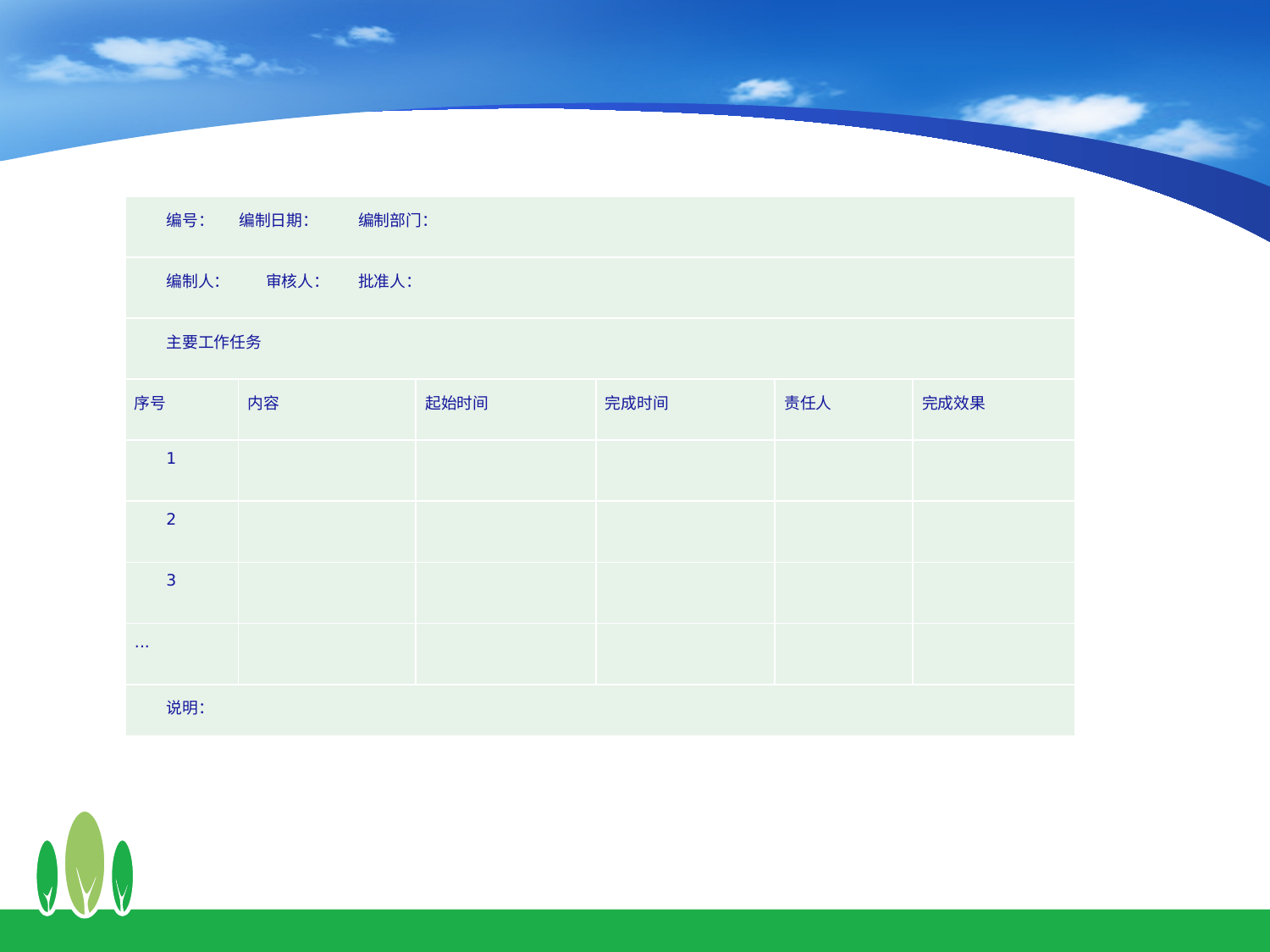

| 编号： 编制日期： 编制部门： |  |  |  |  |  |
| --- | --- | --- | --- | --- | --- |
| 编制人： 审核人： 批准人： |  |  |  |  |  |
| 主要工作任务 |  |  |  |  |  |
| 序号 | 内容 | 起始时间 | 完成时间 | 责任人 | 完成效果 |
| 1 |  |  |  |  |  |
| 2 |  |  |  |  |  |
| 3 |  |  |  |  |  |
| ... |  |  |  |  |  |
| 说明： |  |  |  |  |  |
9